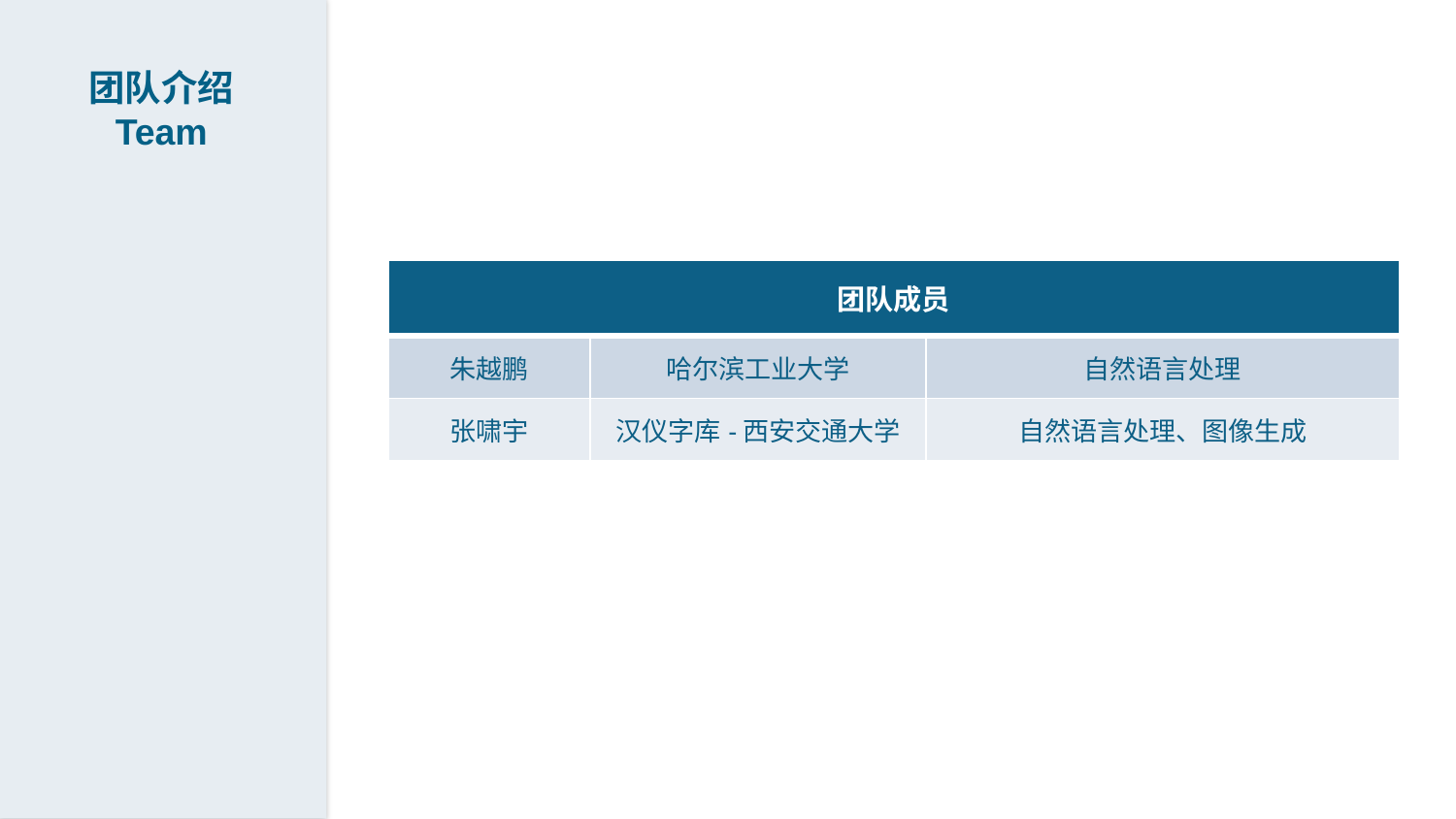

团队介绍
Team
| 团队成员 |  |  |
| --- | --- | --- |
| 朱越鹏 | 哈尔滨工业大学 | 自然语言处理 |
| 张啸宇 | 汉仪字库-西安交通大学 | 自然语言处理、图像生成 |